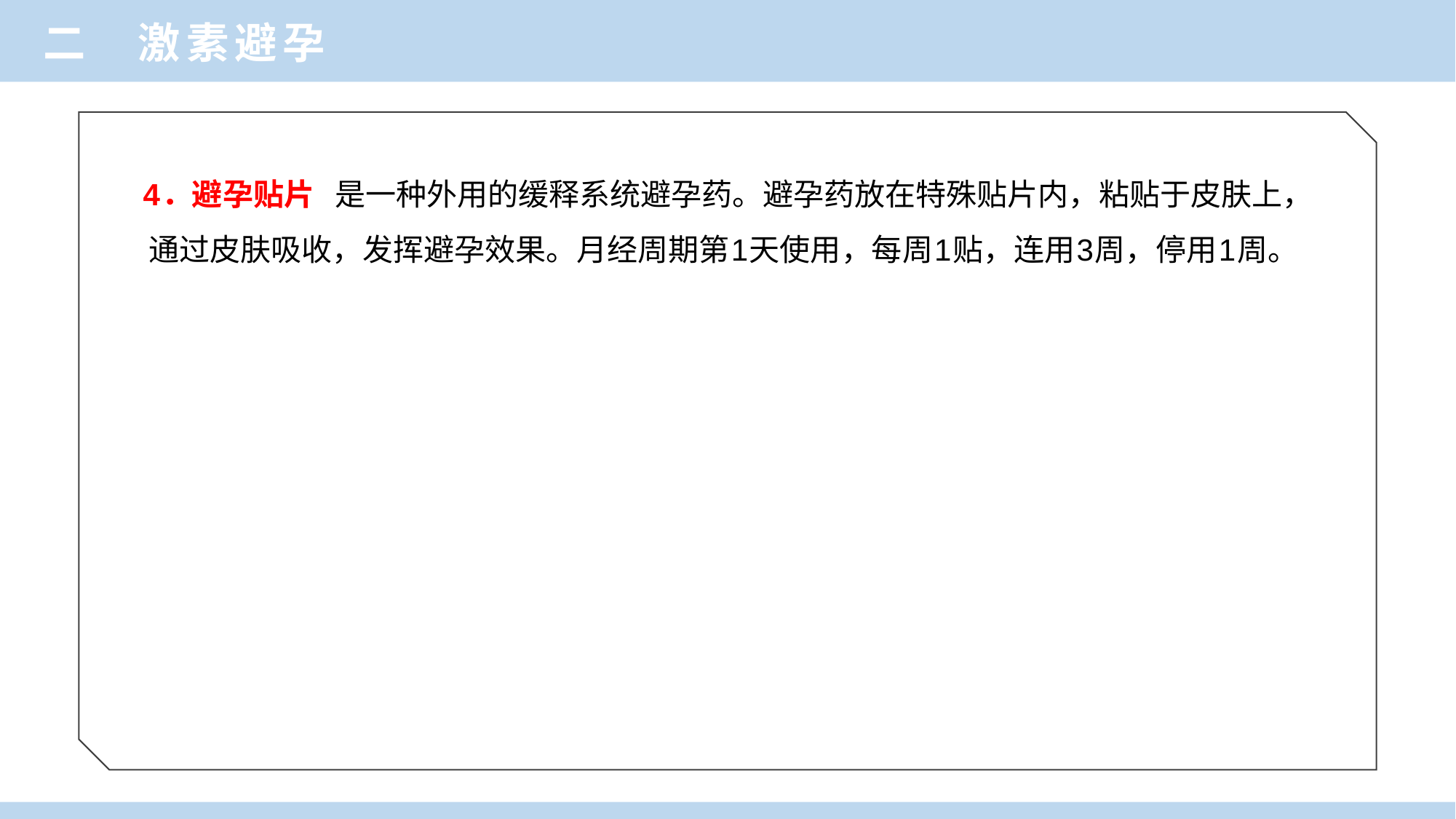

二   激素避孕

  4．避孕贴片   是一种外用的缓释系统避孕药。避孕药放在特殊贴片内，粘贴于皮肤上，通过皮肤吸收，发挥避孕效果。月经周期第1天使用，每周1贴，连用3周，停用1周。